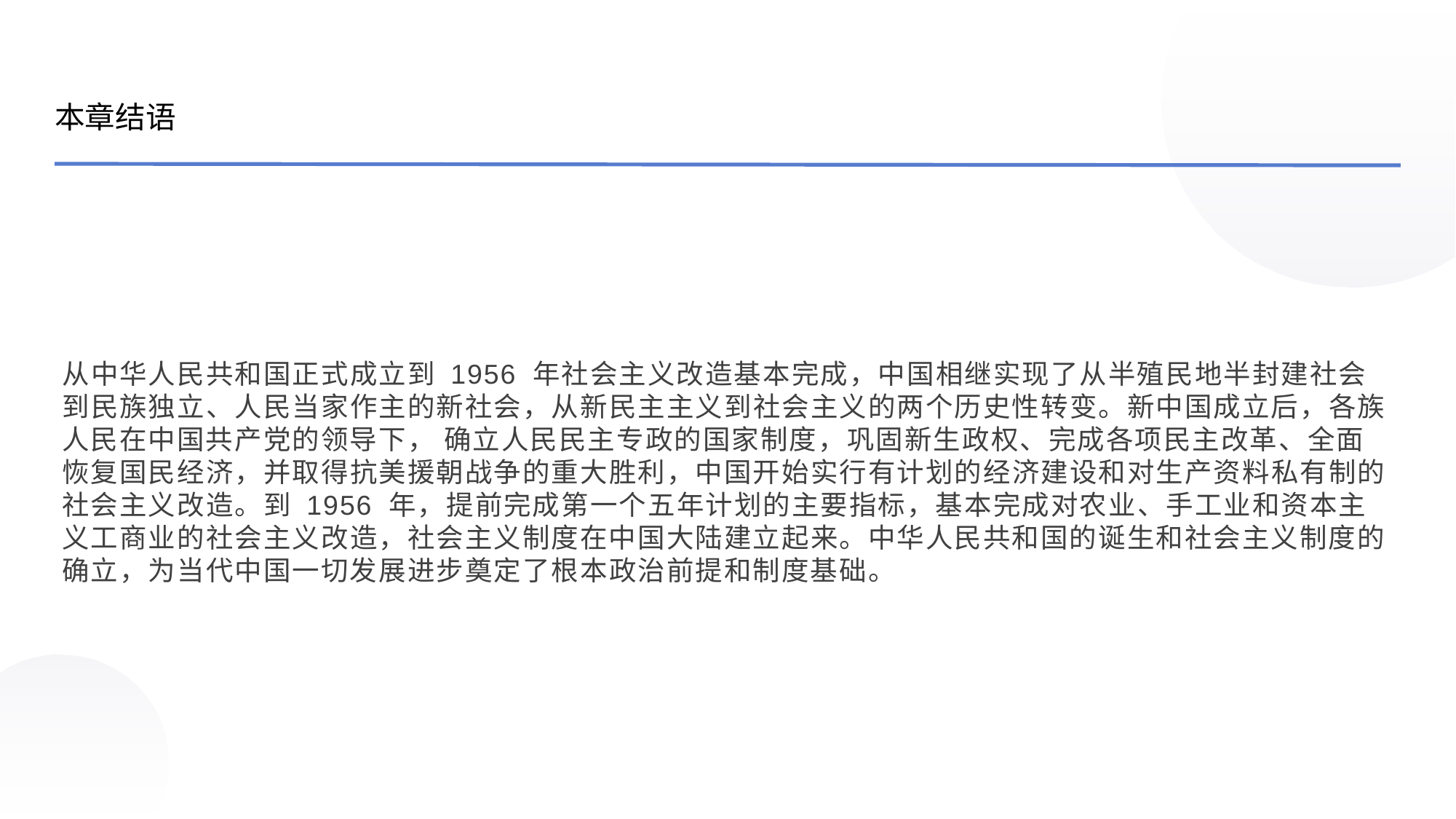

本章结语
从中华人民共和国正式成立到 1956 年社会主义改造基本完成，中国相继实现了从半殖民地半封建社会到民族独立、人民当家作主的新社会，从新民主主义到社会主义的两个历史性转变。新中国成立后，各族人民在中国共产党的领导下， 确立人民民主专政的国家制度，巩固新生政权、完成各项民主改革、全面恢复国民经济，并取得抗美援朝战争的重大胜利，中国开始实行有计划的经济建设和对生产资料私有制的社会主义改造。到 1956 年，提前完成第一个五年计划的主要指标，基本完成对农业、手工业和资本主义工商业的社会主义改造，社会主义制度在中国大陆建立起来。中华人民共和国的诞生和社会主义制度的确立，为当代中国一切发展进步奠定了根本政治前提和制度基础。